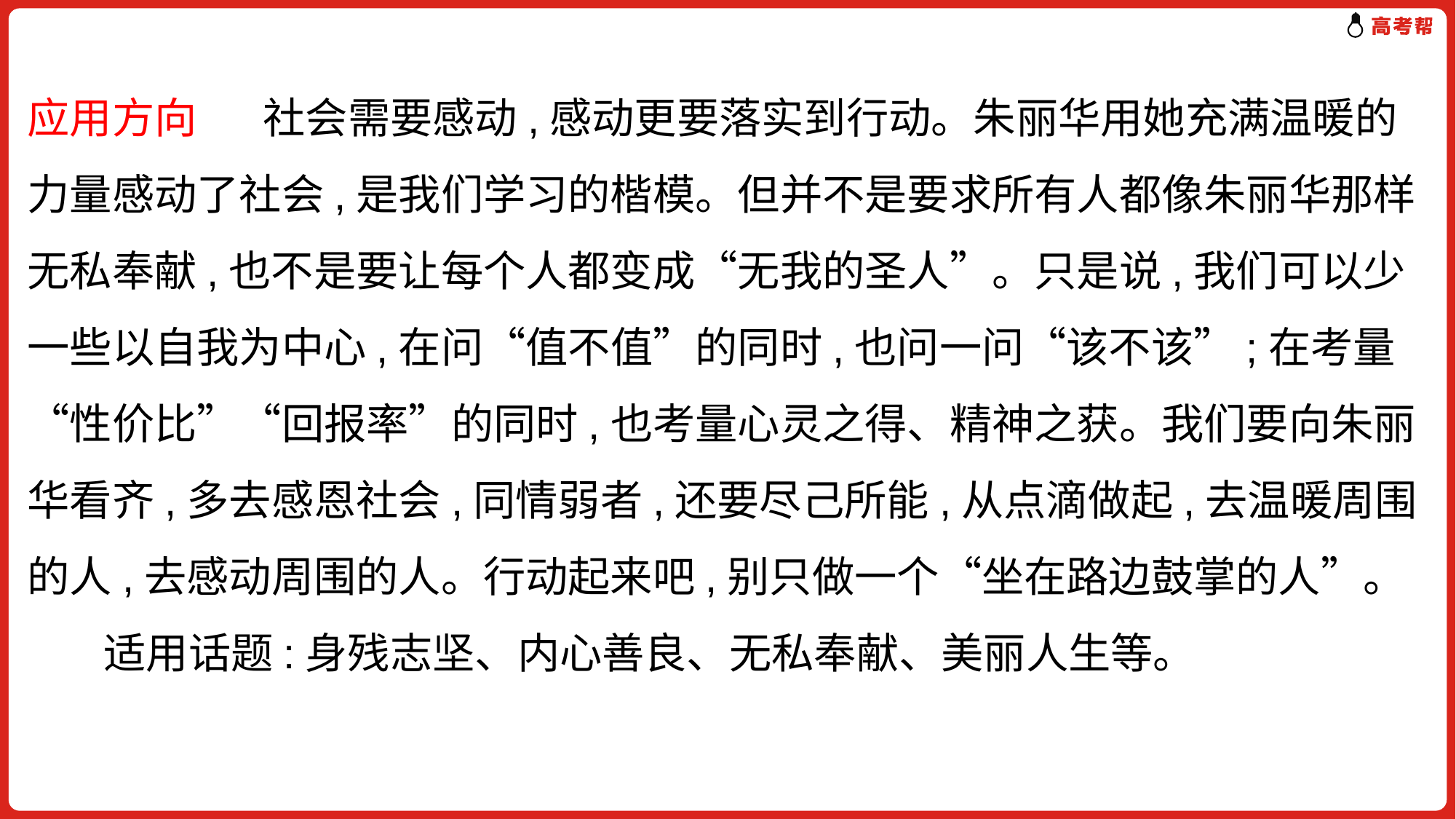

应用方向       社会需要感动,感动更要落实到行动。朱丽华用她充满温暖的力量感动了社会,是我们学习的楷模。但并不是要求所有人都像朱丽华那样无私奉献,也不是要让每个人都变成“无我的圣人”。只是说,我们可以少一些以自我为中心,在问“值不值”的同时,也问一问“该不该”;在考量“性价比”“回报率”的同时,也考量心灵之得、精神之获。我们要向朱丽华看齐,多去感恩社会,同情弱者,还要尽己所能,从点滴做起,去温暖周围的人,去感动周围的人。行动起来吧,别只做一个“坐在路边鼓掌的人”。
       适用话题:身残志坚、内心善良、无私奉献、美丽人生等。